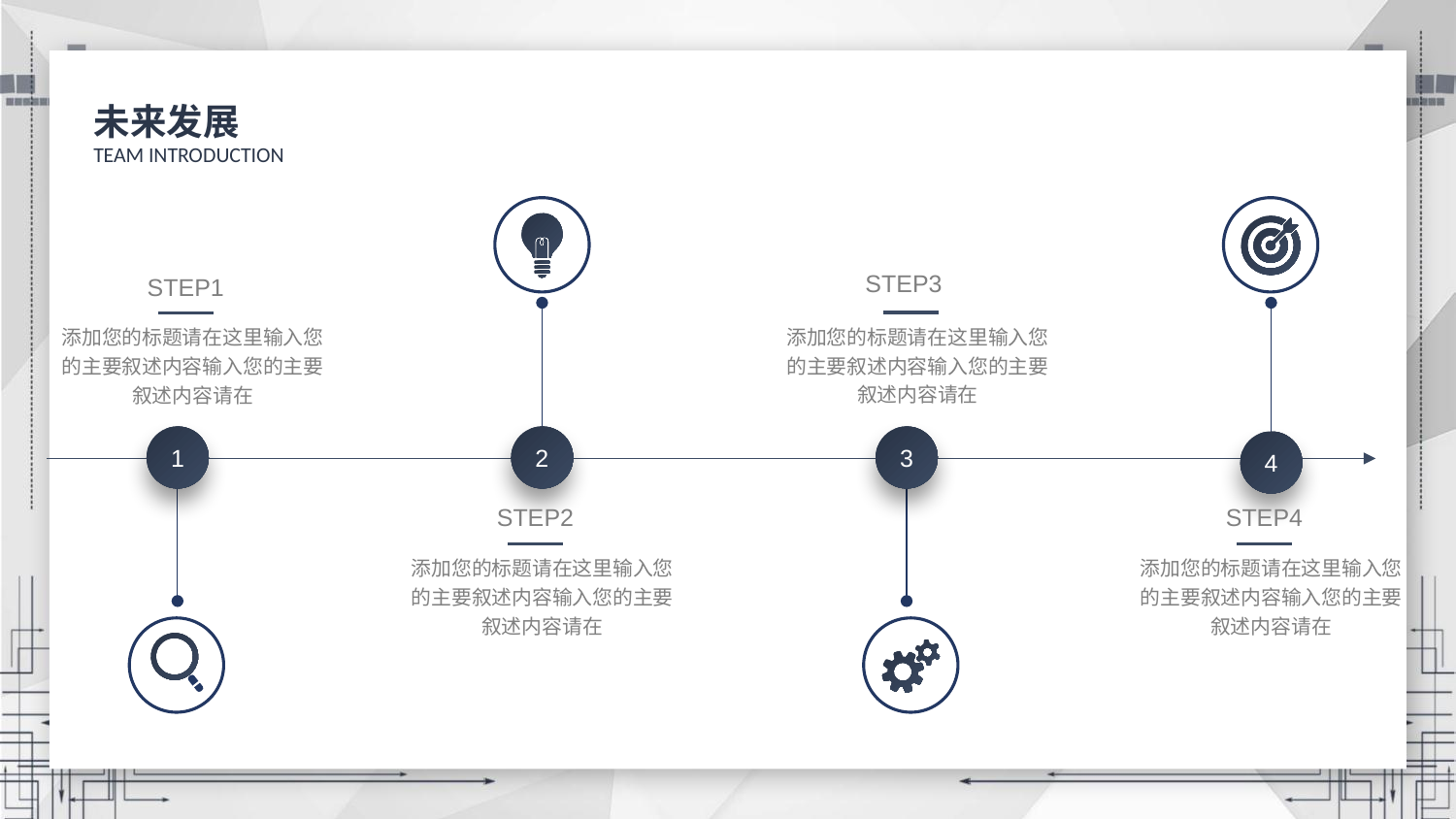

未来发展
TEAM INTRODUCTION

STEP3
添加您的标题请在这里输入您的主要叙述内容输入您的主要叙述内容请在
STEP1
添加您的标题请在这里输入您的主要叙述内容输入您的主要叙述内容请在
2
3
1
4
STEP2
添加您的标题请在这里输入您的主要叙述内容输入您的主要叙述内容请在
STEP4
添加您的标题请在这里输入您的主要叙述内容输入您的主要叙述内容请在